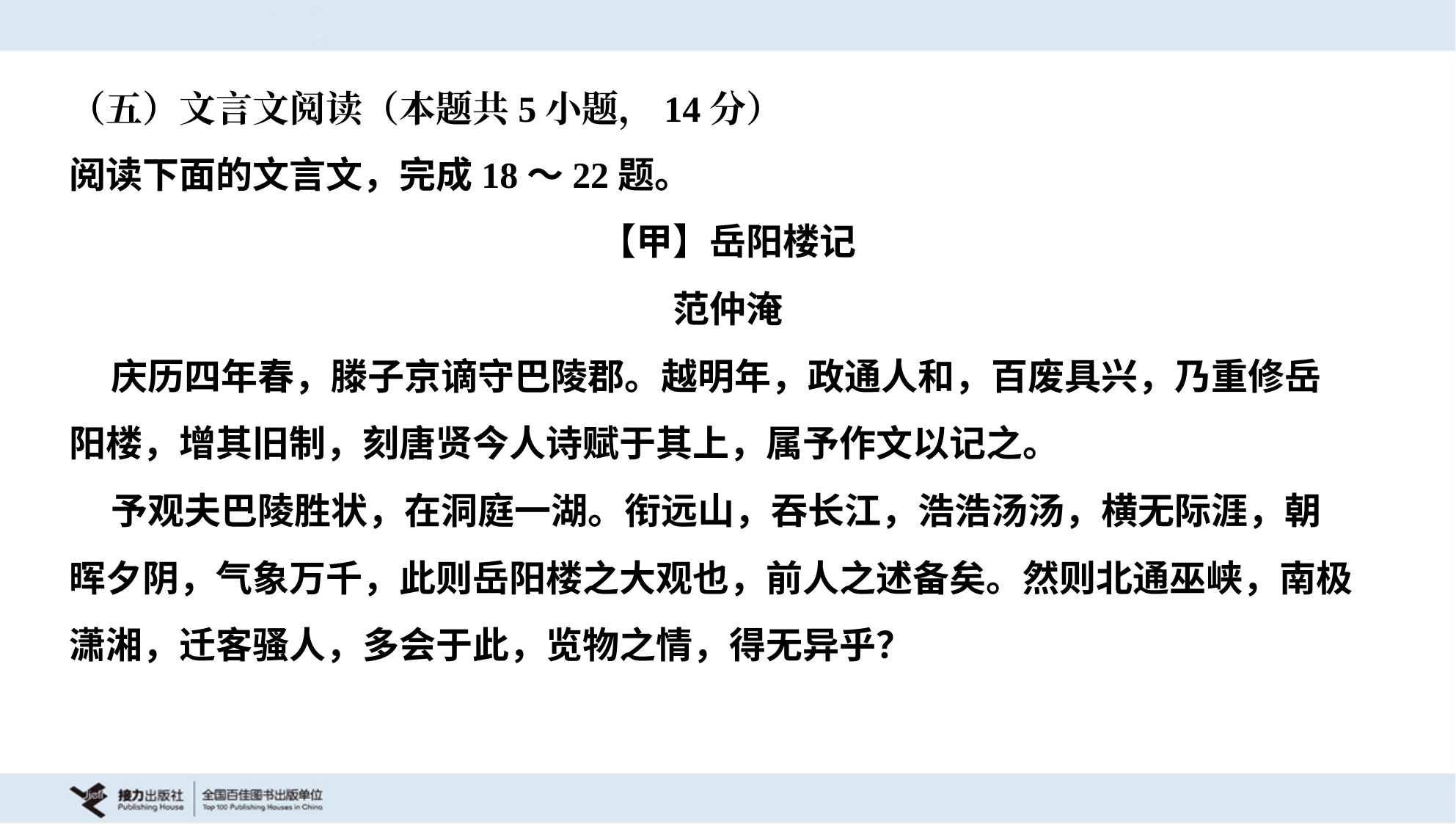

（五）文言文阅读（本题共5小题，14分）
阅读下面的文言文，完成18～22题。
【甲】岳阳楼记
范仲淹
    庆历四年春，滕子京谪守巴陵郡。越明年，政通人和，百废具兴，乃重修岳
阳楼，增其旧制，刻唐贤今人诗赋于其上，属予作文以记之。
    予观夫巴陵胜状，在洞庭一湖。衔远山，吞长江，浩浩汤汤，横无际涯，朝
晖夕阴，气象万千，此则岳阳楼之大观也，前人之述备矣。然则北通巫峡，南极
潇湘，迁客骚人，多会于此，览物之情，得无异乎？